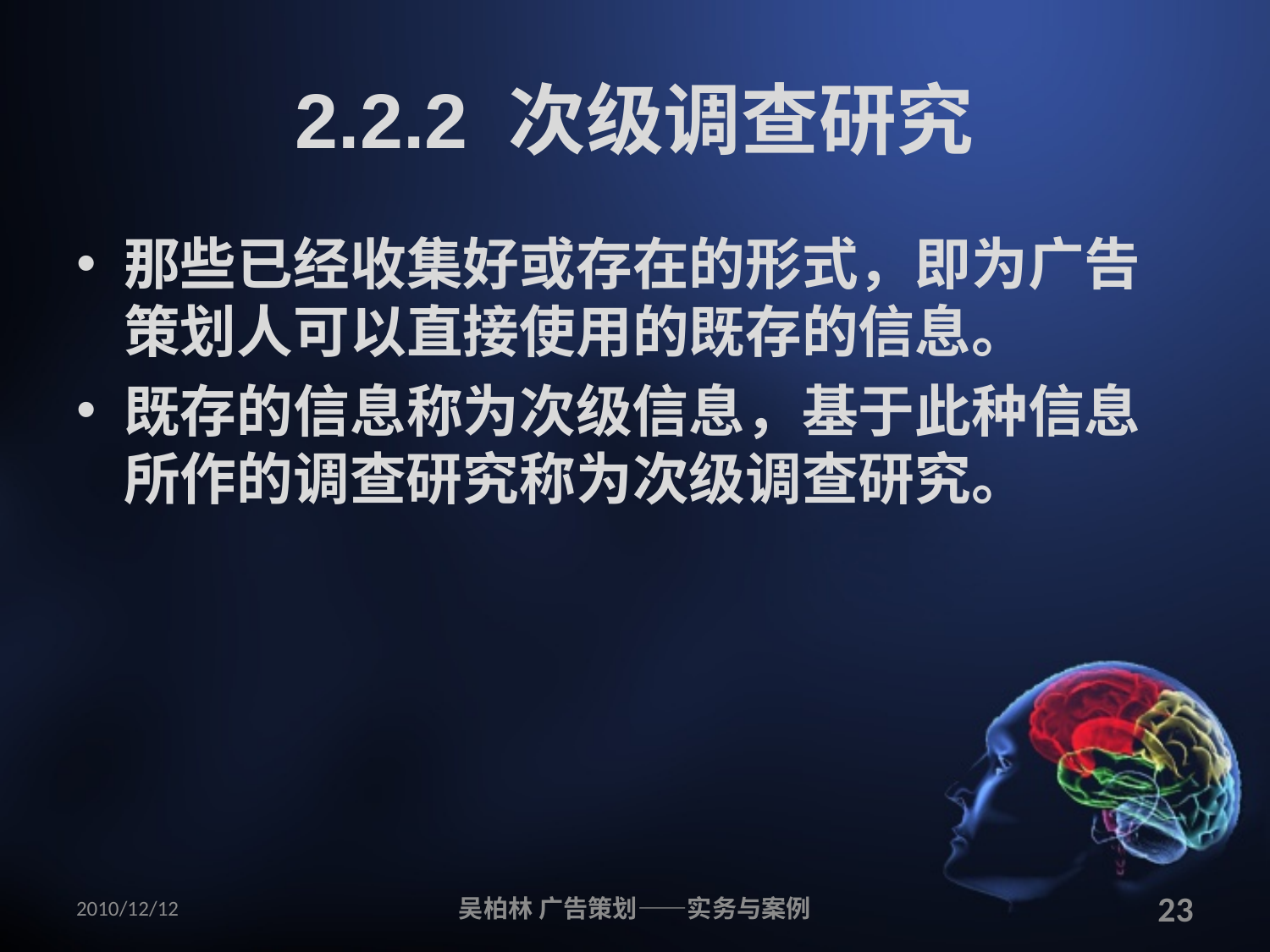

# 2.2.2 次级调查研究
那些已经收集好或存在的形式，即为广告策划人可以直接使用的既存的信息。
既存的信息称为次级信息，基于此种信息所作的调查研究称为次级调查研究。
2010/12/12
吴柏林 广告策划——实务与案例
23